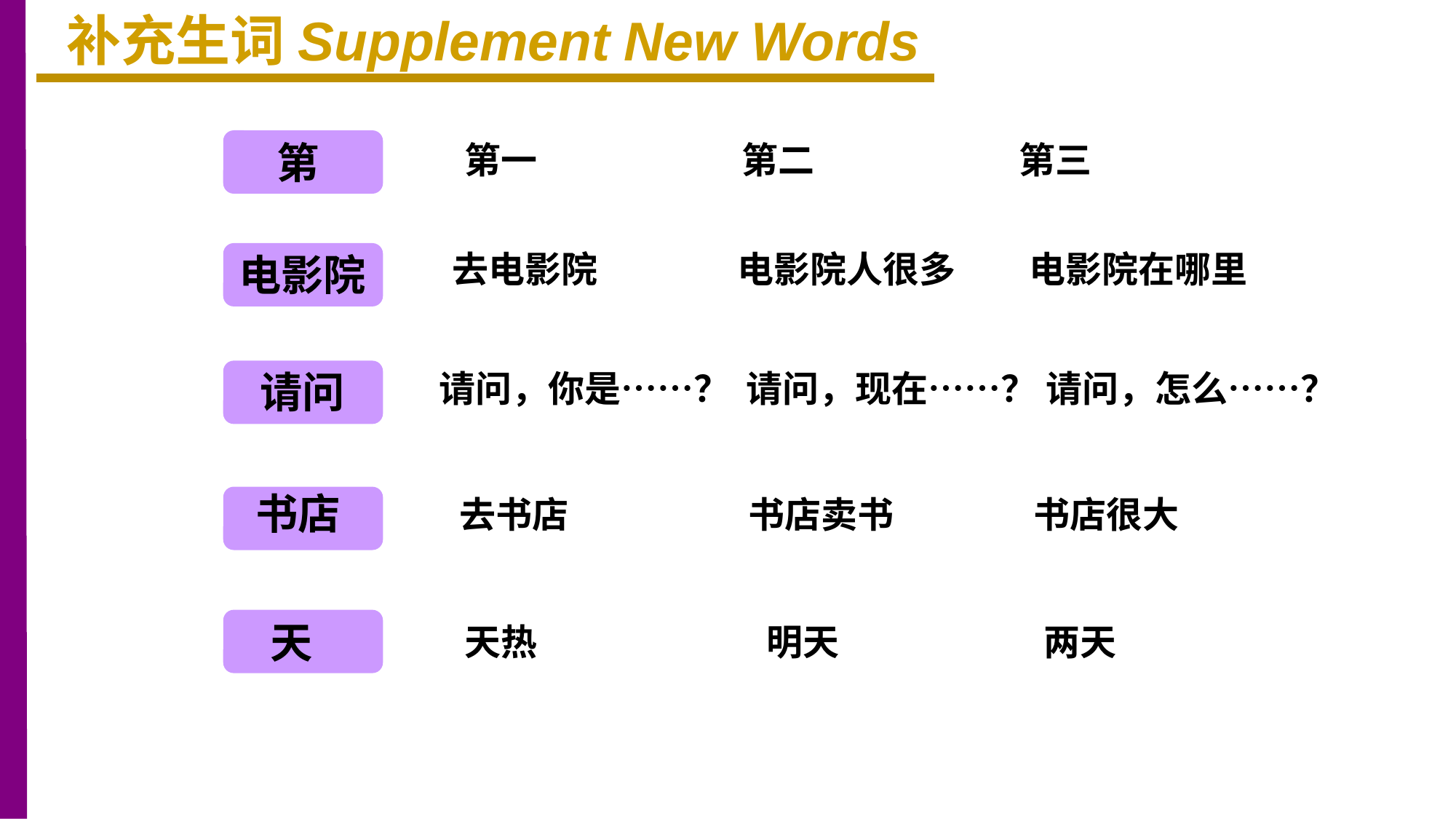

补充生词Supplement New Words
第

第一                         第二                         第三
去电影院                 电影院人很多         电影院在哪里
电影院

请问

请问，你是……？  请问，现在……？ 请问，怎么……？
书店

去书店                      书店卖书                 书店很大

天
天热                            明天                         两天